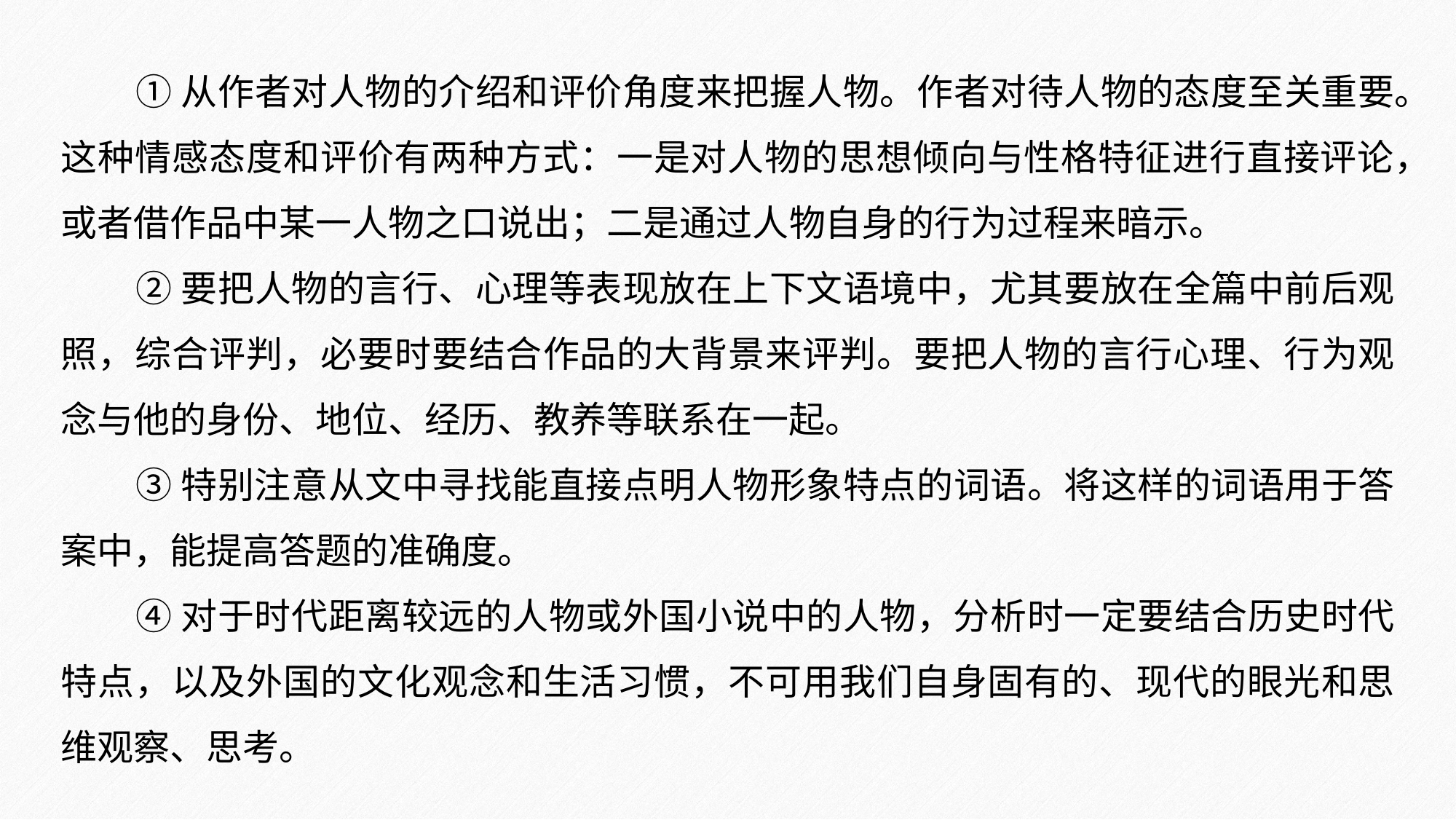

①从作者对人物的介绍和评价角度来把握人物。作者对待人物的态度至关重要。这种情感态度和评价有两种方式：一是对人物的思想倾向与性格特征进行直接评论，或者借作品中某一人物之口说出；二是通过人物自身的行为过程来暗示。
②要把人物的言行、心理等表现放在上下文语境中，尤其要放在全篇中前后观照，综合评判，必要时要结合作品的大背景来评判。要把人物的言行心理、行为观念与他的身份、地位、经历、教养等联系在一起。
③特别注意从文中寻找能直接点明人物形象特点的词语。将这样的词语用于答案中，能提高答题的准确度。
④对于时代距离较远的人物或外国小说中的人物，分析时一定要结合历史时代特点，以及外国的文化观念和生活习惯，不可用我们自身固有的、现代的眼光和思维观察、思考。